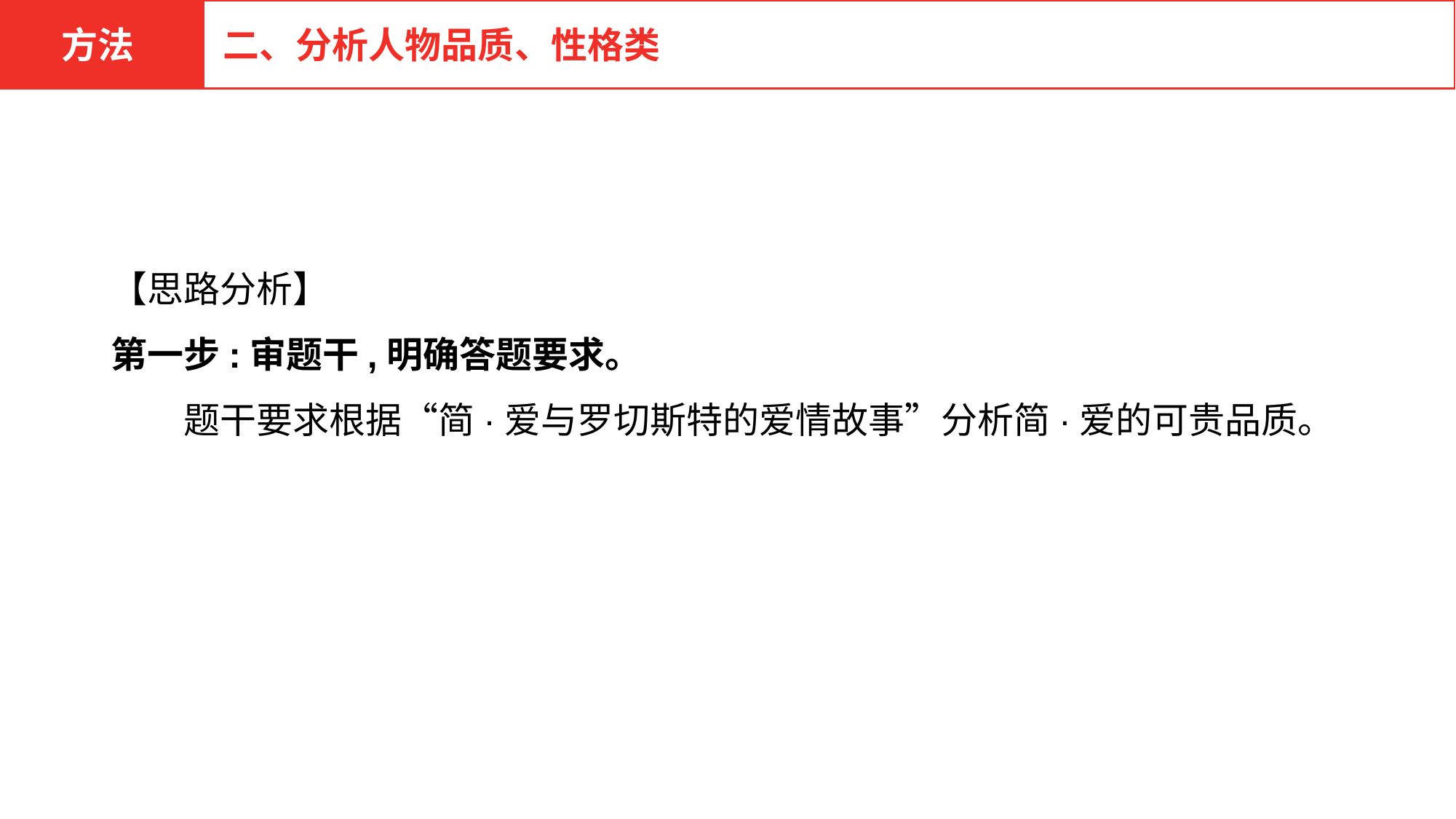

方法
二、分析人物品质、性格类
【思路分析】
第一步:审题干,明确答题要求。
　　题干要求根据“简·爱与罗切斯特的爱情故事”分析简·爱的可贵品质。